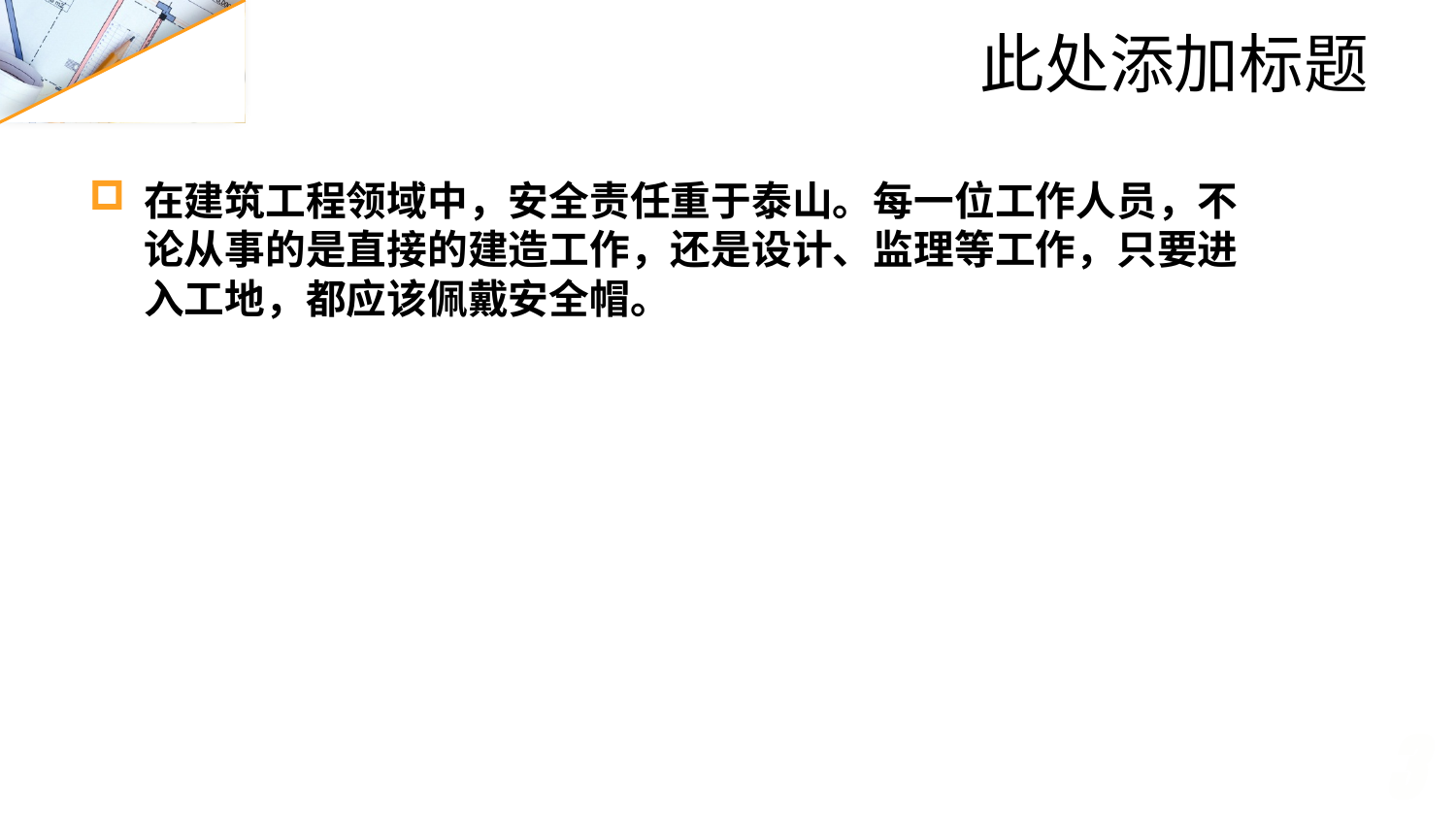

# 此处添加标题
在建筑工程领域中，安全责任重于泰山。每一位工作人员，不论从事的是直接的建造工作，还是设计、监理等工作，只要进入工地，都应该佩戴安全帽。
3